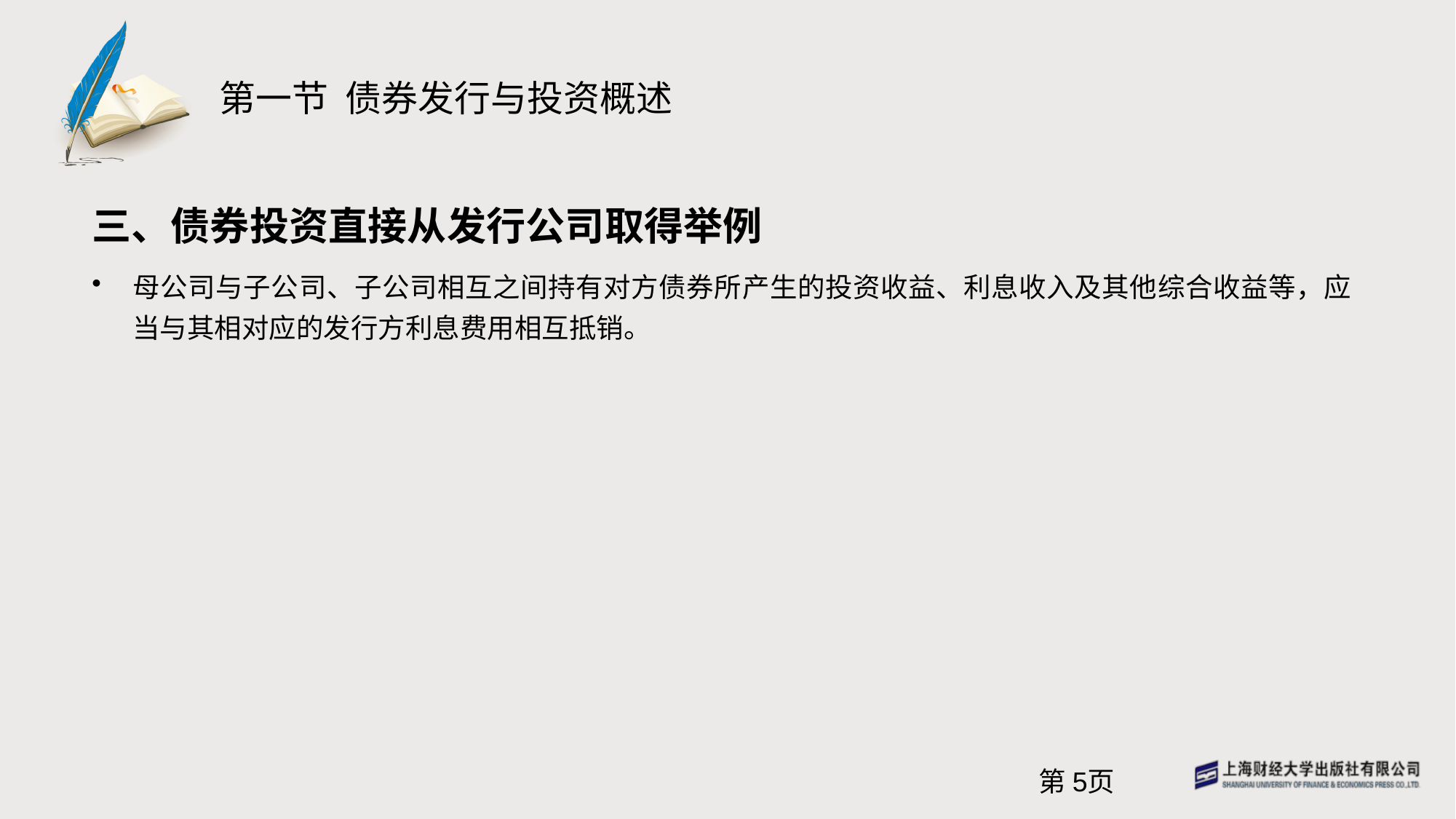

# 第一节  债券发行与投资概述
三、债券投资直接从发行公司取得举例
母公司与子公司、子公司相互之间持有对方债券所产生的投资收益、利息收入及其他综合收益等，应当与其相对应的发行方利息费用相互抵销。

5